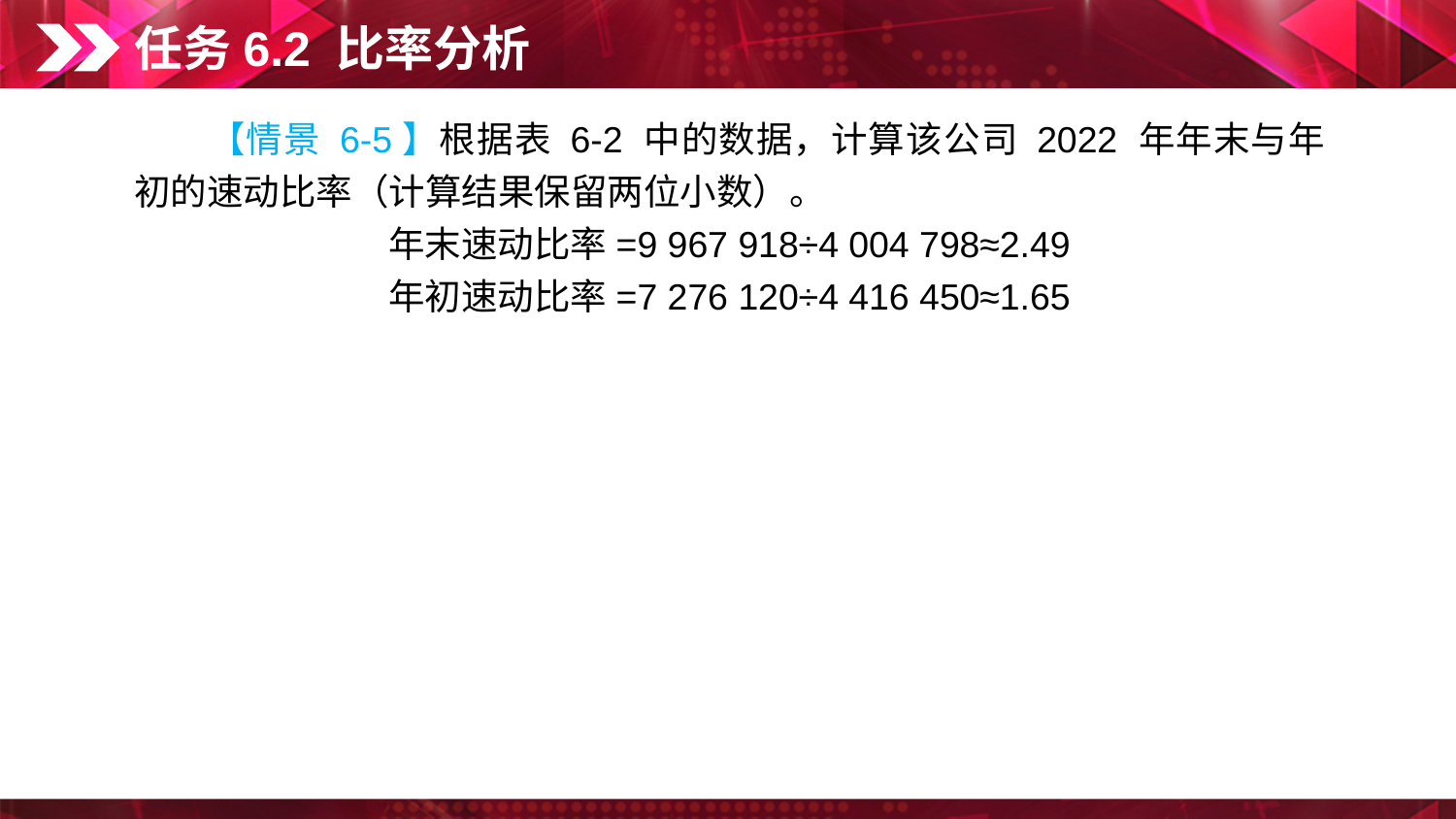

任务6.2 比率分析

　　【情景 6-5】根据表 6-2 中的数据，计算该公司 2022 年年末与年初的速动比率（计算结果保留两位小数）。
年末速动比率=9 967 918÷4 004 798≈2.49
年初速动比率=7 276 120÷4 416 450≈1.65